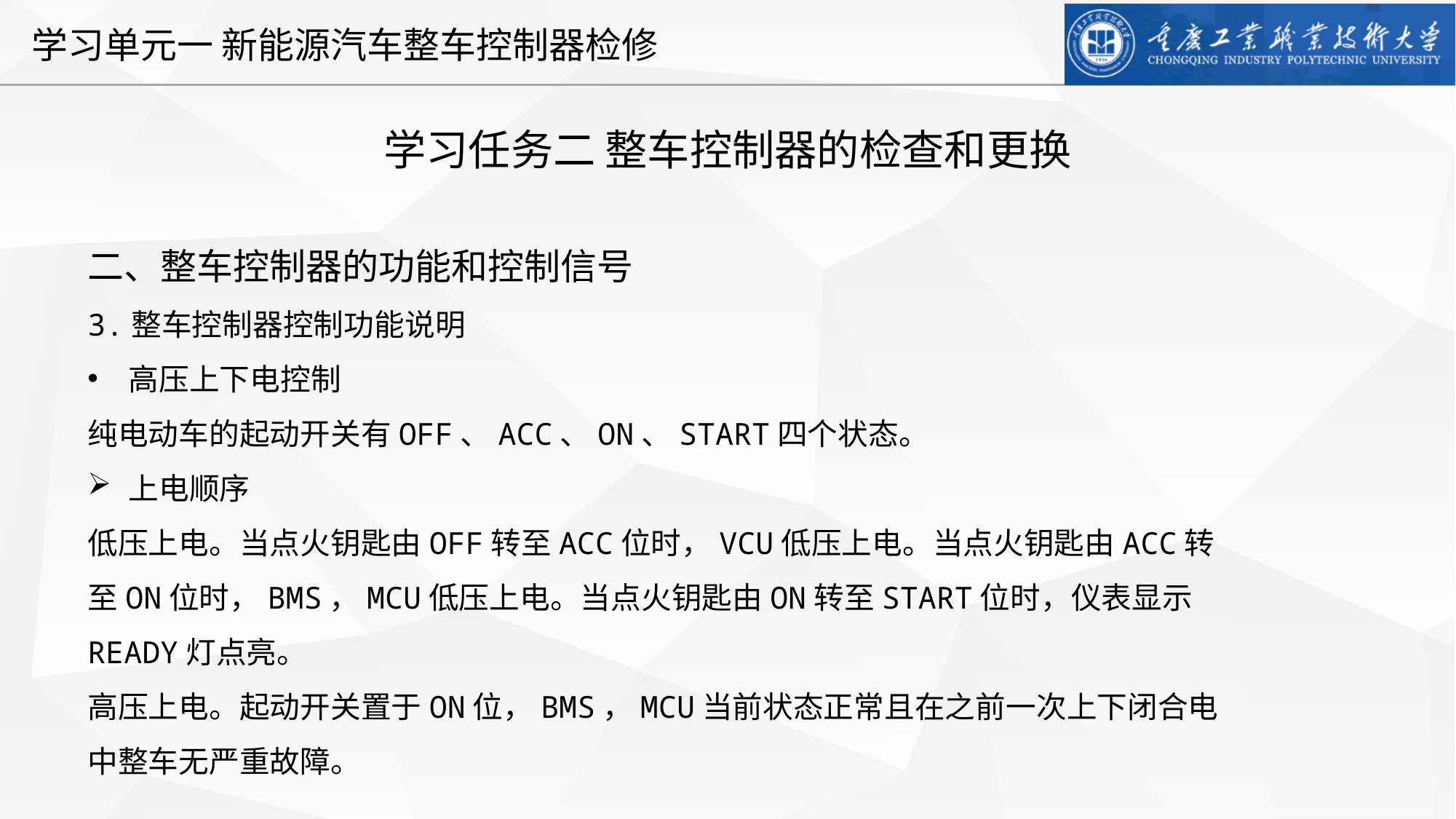

学习任务二 整车控制器的检查和更换
二、整车控制器的功能和控制信号
3.整车控制器控制功能说明
高压上下电控制
纯电动车的起动开关有OFF、ACC、ON、START四个状态。
上电顺序
低压上电。当点火钥匙由OFF转至ACC位时，VCU低压上电。当点火钥匙由ACC转至ON位时，BMS，MCU低压上电。当点火钥匙由ON转至START位时，仪表显示READY灯点亮。
高压上电。起动开关置于ON位，BMS，MCU当前状态正常且在之前一次上下闭合电中整车无严重故障。